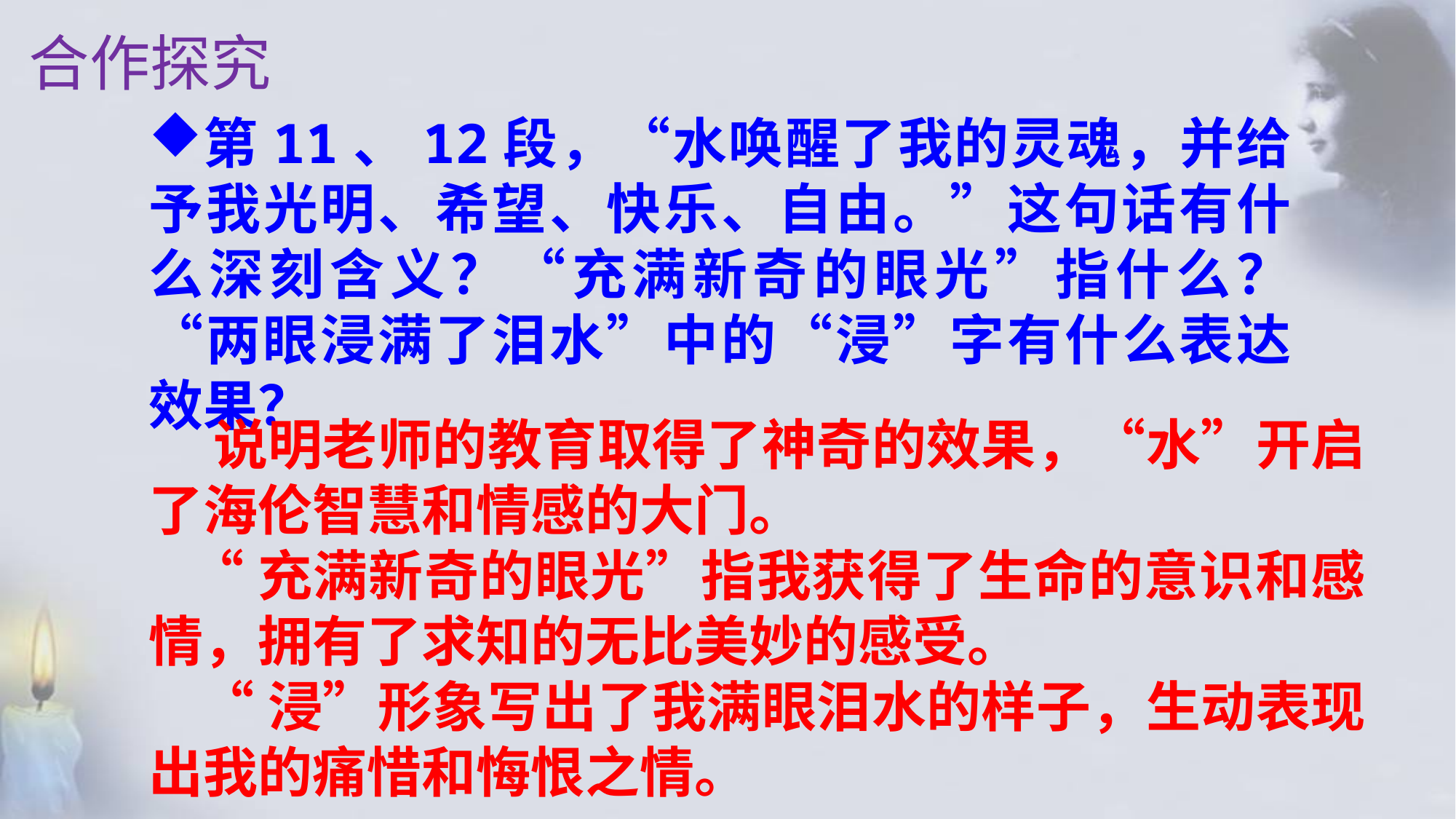

合作探究
# 第11、12段，“水唤醒了我的灵魂，并给予我光明、希望、快乐、自由。”这句话有什么深刻含义？“充满新奇的眼光”指什么？“两眼浸满了泪水”中的“浸”字有什么表达效果？
    说明老师的教育取得了神奇的效果，“水”开启了海伦智慧和情感的大门。
   “充满新奇的眼光”指我获得了生命的意识和感情，拥有了求知的无比美妙的感受。
    “浸”形象写出了我满眼泪水的样子，生动表现出我的痛惜和悔恨之情。